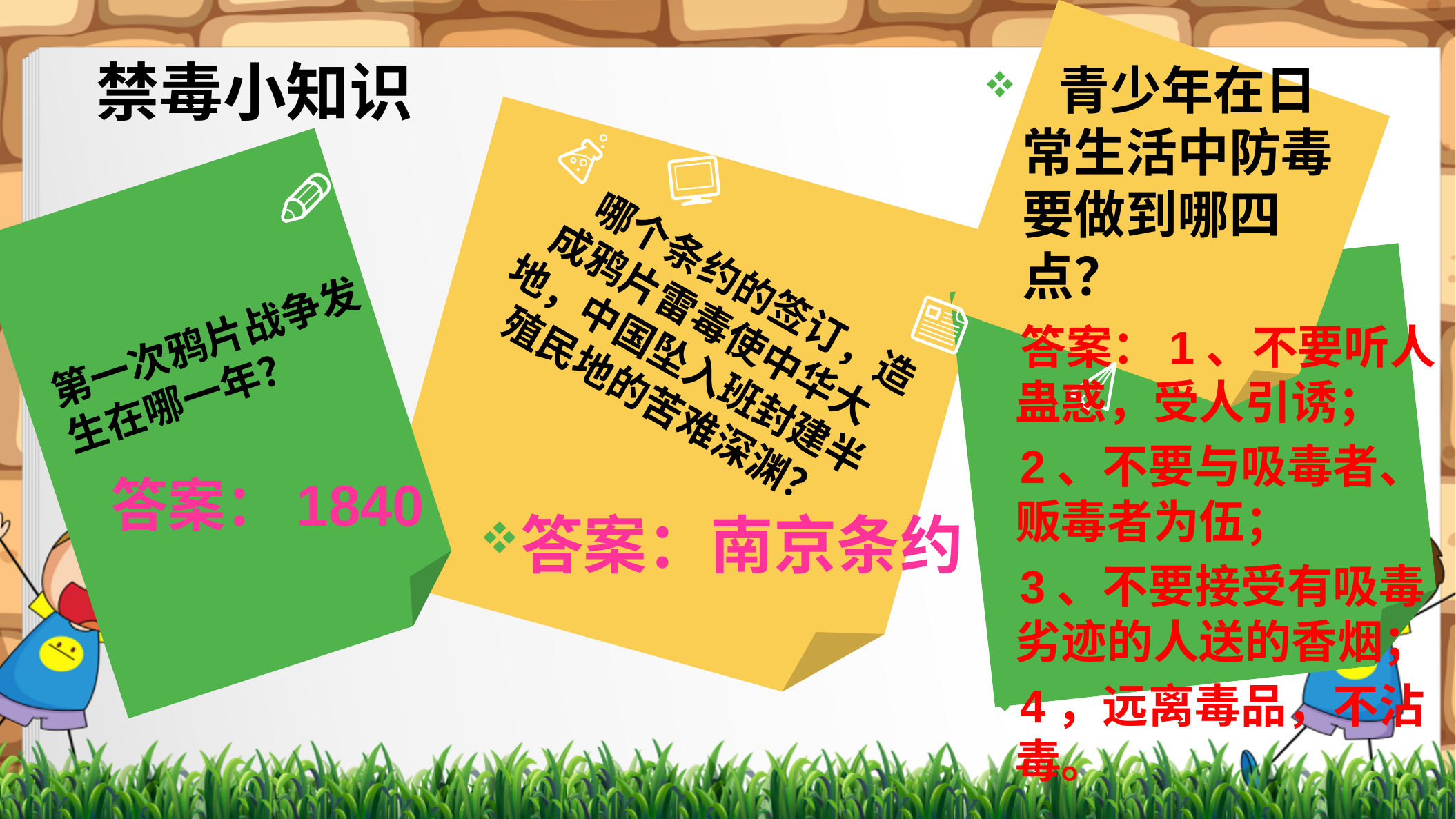

禁毒小知识

  青少年在日常生活中防毒要做到哪四点？

    哪个条约的签订，造成鸦片雷毒使中华大地，中国坠入班封建半殖民地的苦难深渊？

第一次鸦片战争发生在哪一年？

答案：1、不要听人蛊惑，受人引诱；
2、不要与吸毒者、贩毒者为伍；
3、不要接受有吸毒劣迹的人送的香烟；
4，远离毒品，不沾毒。

答案：1840
答案：南京条约